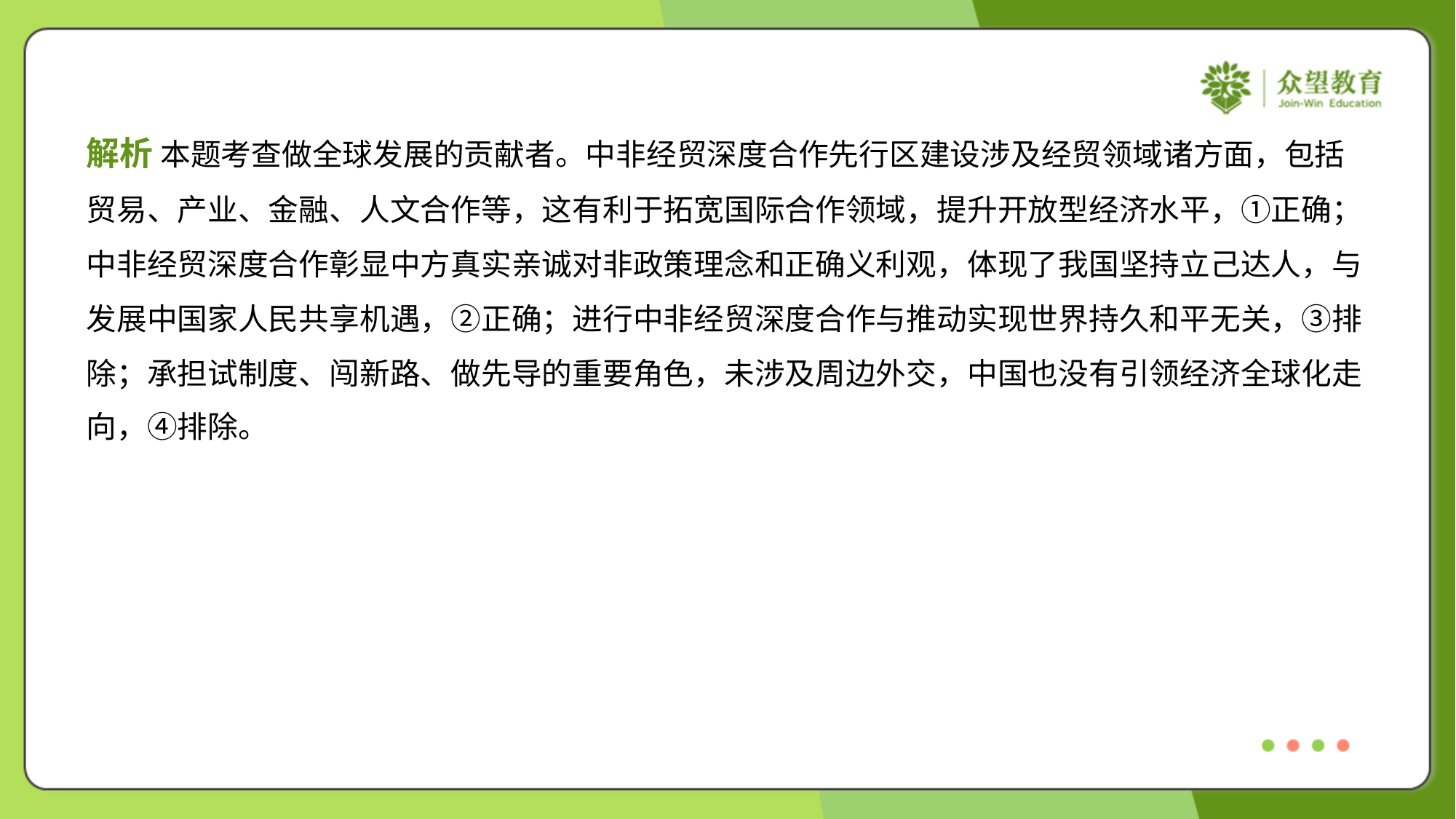

解析 本题考查做全球发展的贡献者。中非经贸深度合作先行区建设涉及经贸领域诸方面，包括
贸易、产业、金融、人文合作等，这有利于拓宽国际合作领域，提升开放型经济水平，①正确；
中非经贸深度合作彰显中方真实亲诚对非政策理念和正确义利观，体现了我国坚持立己达人，与
发展中国家人民共享机遇，②正确；进行中非经贸深度合作与推动实现世界持久和平无关，③排
除；承担试制度、闯新路、做先导的重要角色，未涉及周边外交，中国也没有引领经济全球化走
向，④排除。